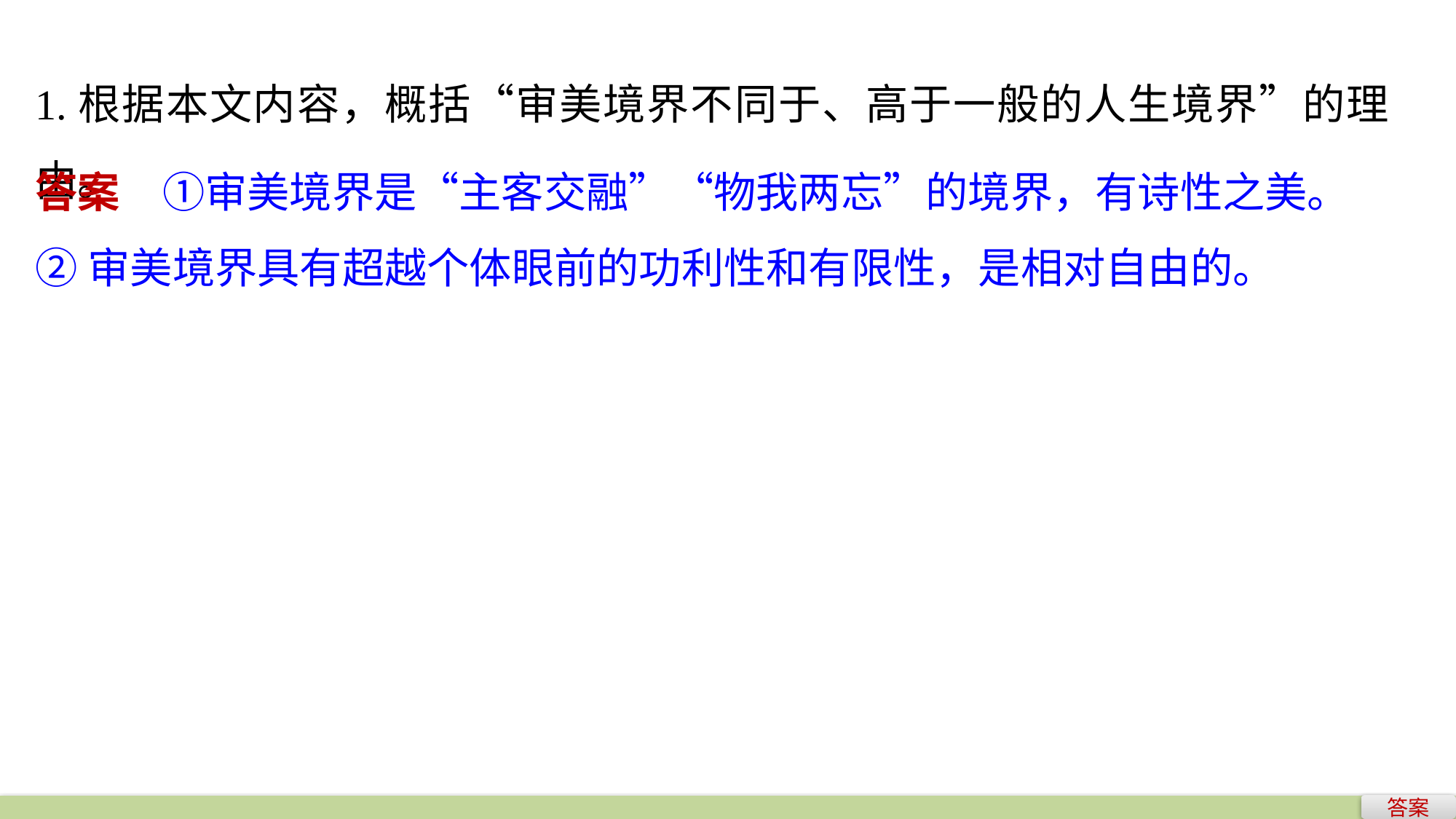

1.根据本文内容，概括“审美境界不同于、高于一般的人生境界”的理由。
答案　①审美境界是“主客交融”“物我两忘”的境界，有诗性之美。
②审美境界具有超越个体眼前的功利性和有限性，是相对自由的。
答案